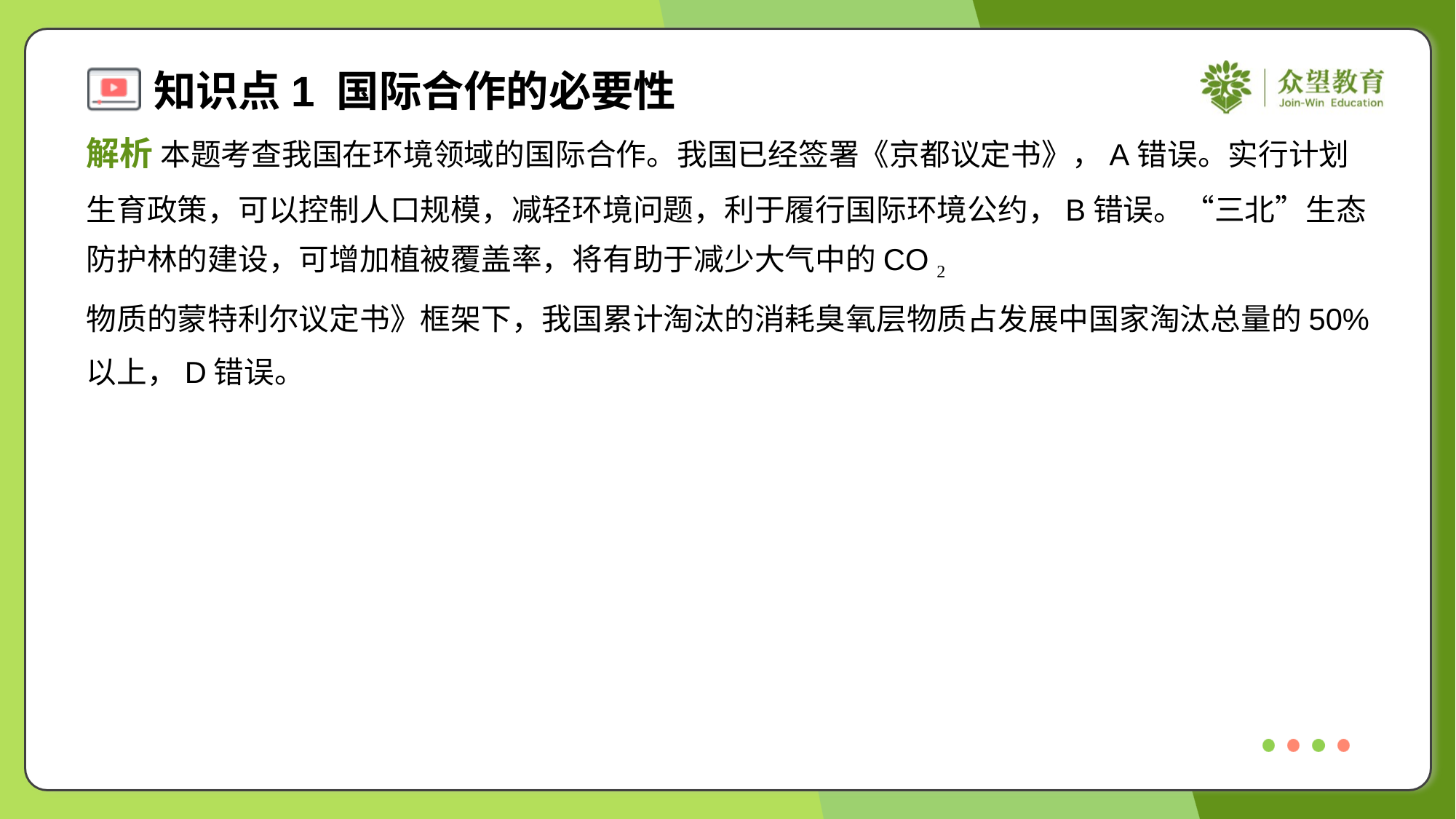

解析 本题考查我国在环境领域的国际合作。我国已经签署《京都议定书》，A错误。实行计划
生育政策，可以控制人口规模，减轻环境问题，利于履行国际环境公约，B错误。“三北”生态
防护林的建设，可增加植被覆盖率，将有助于减少大气中的CO 2 ，C正确。在《关于消耗臭氧层
物质的蒙特利尔议定书》框架下，我国累计淘汰的消耗臭氧层物质占发展中国家淘汰总量的50%
以上，D错误。